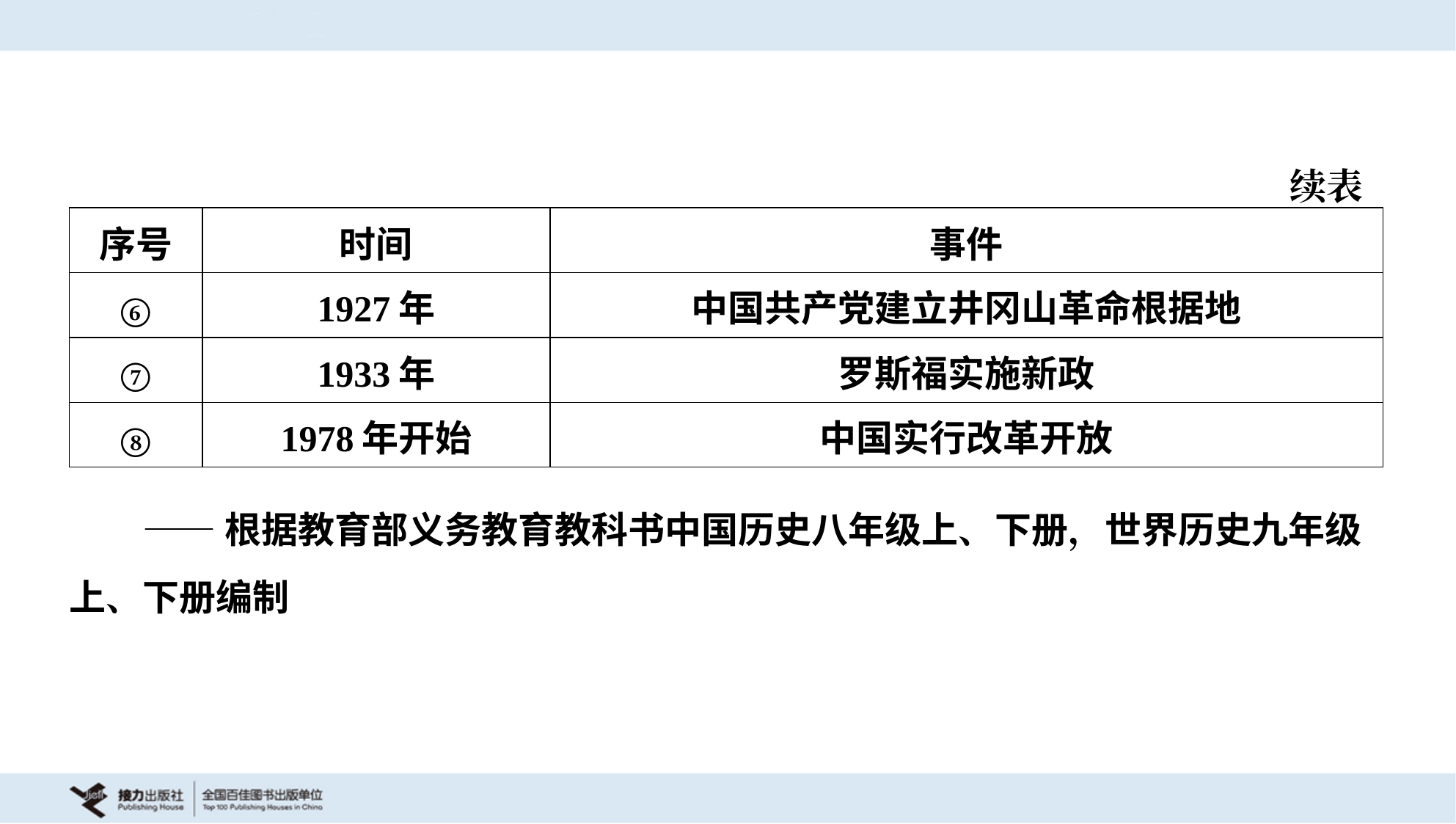

续表
| 序号 | 时间 | 事件 |
| --- | --- | --- |
| ⑥ | 1927年 | 中国共产党建立井冈山革命根据地 |
| ⑦ | 1933年 | 罗斯福实施新政 |
| ⑧ | 1978年开始 | 中国实行改革开放 |
        ——根据教育部义务教育教科书中国历史八年级上、下册，世界历史九年级
上、下册编制